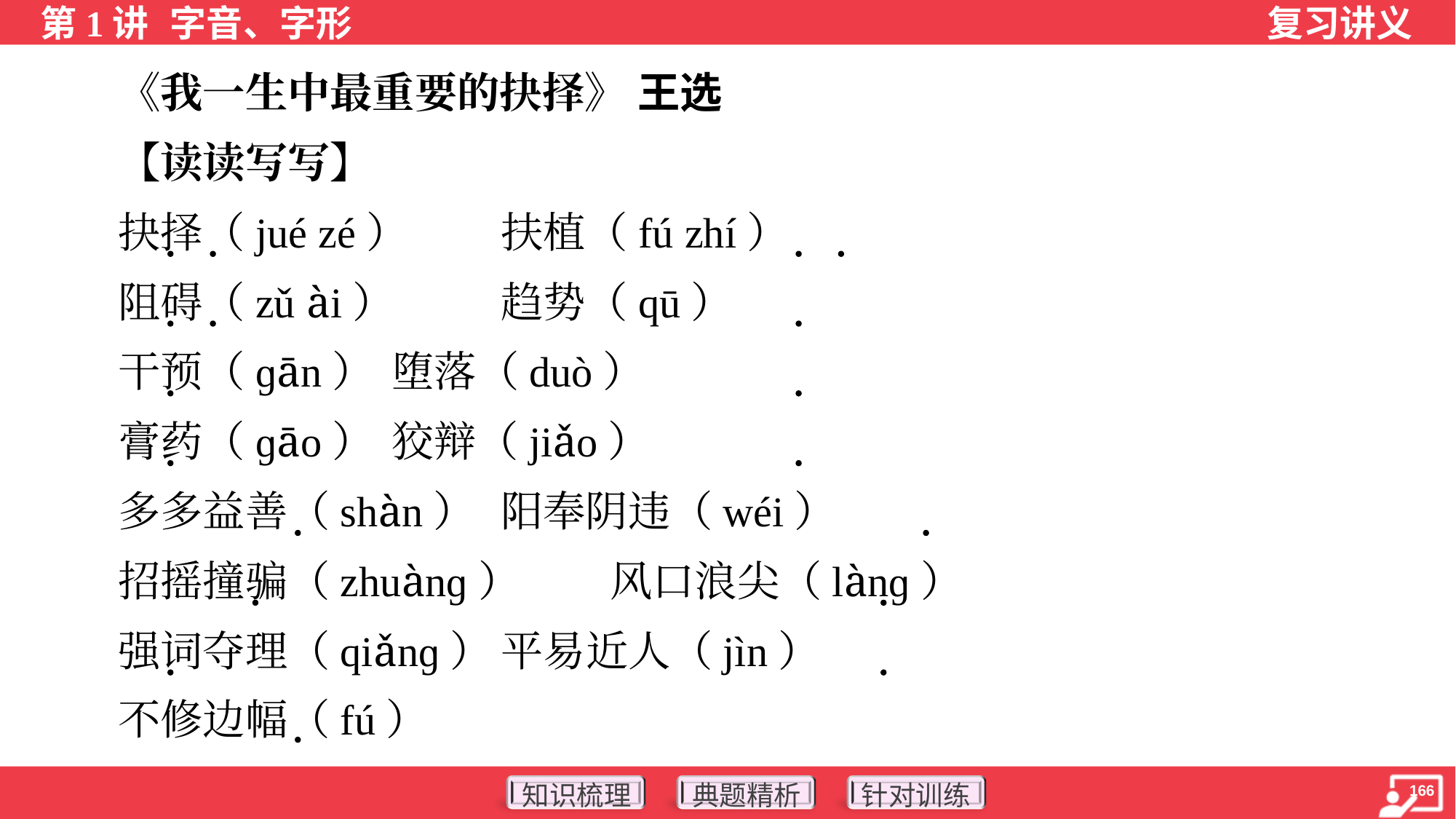

《我一生中最重要的抉择》 王选
    【读读写写】
    抉择（jué zé）	扶植（fú zhí）
    阻碍（zǔ ài）	趋势（qū）
    干预（ɡān）	堕落（duò）
    膏药（ɡāo）	狡辩（jiǎo）
    多多益善（shàn）	阳奉阴违（wéi）
    招摇撞骗（zhuànɡ）	风口浪尖（lànɡ）
    强词夺理（qiǎnɡ）	平易近人（jìn）
    不修边幅（fú）